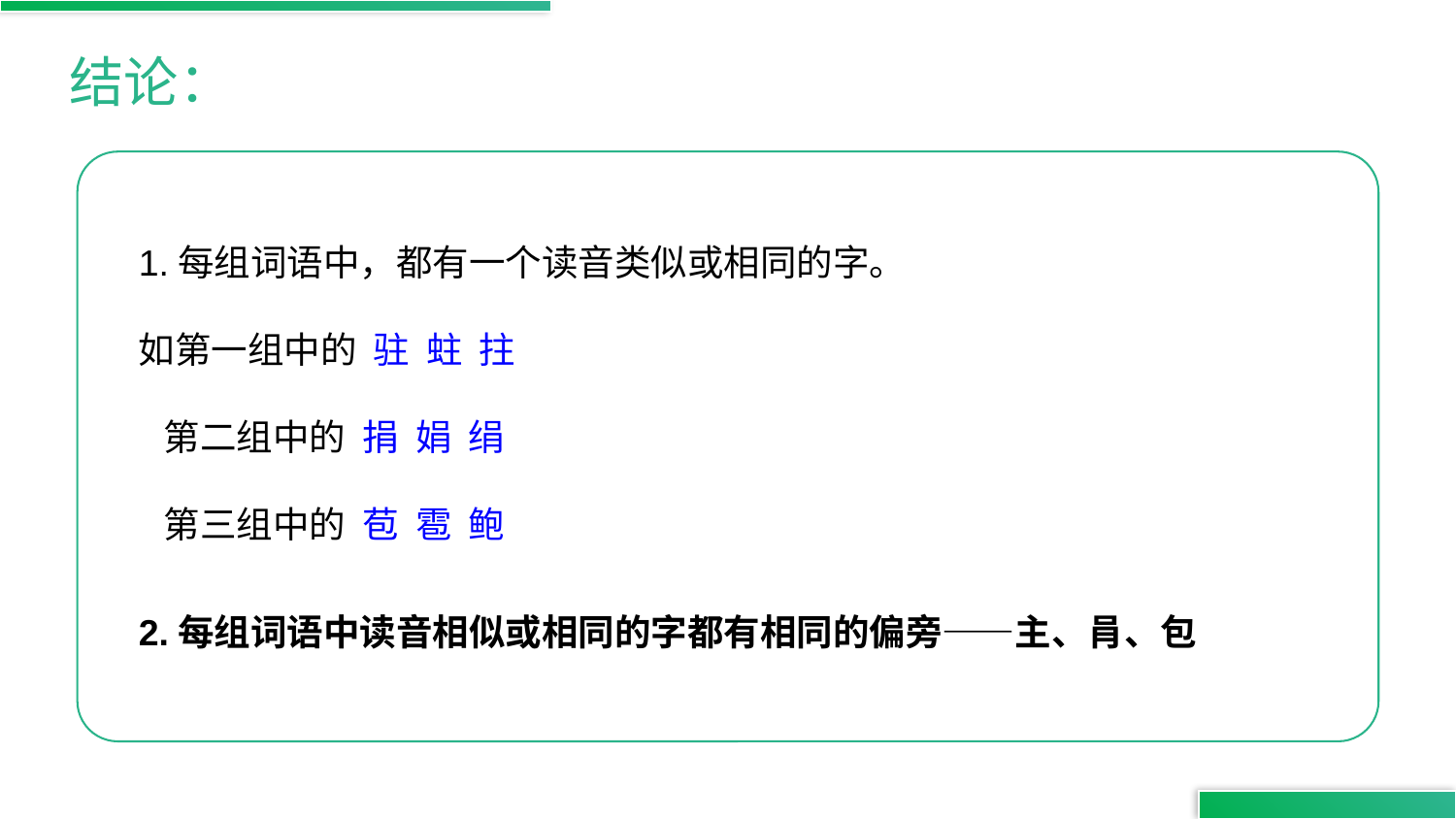

结论：
1.每组词语中，都有一个读音类似或相同的字。
如第一组中的  驻  蛀  拄
  第二组中的  捐  娟  绢
  第三组中的  苞  雹  鲍
2.每组词语中读音相似或相同的字都有相同的偏旁——主、肙、包